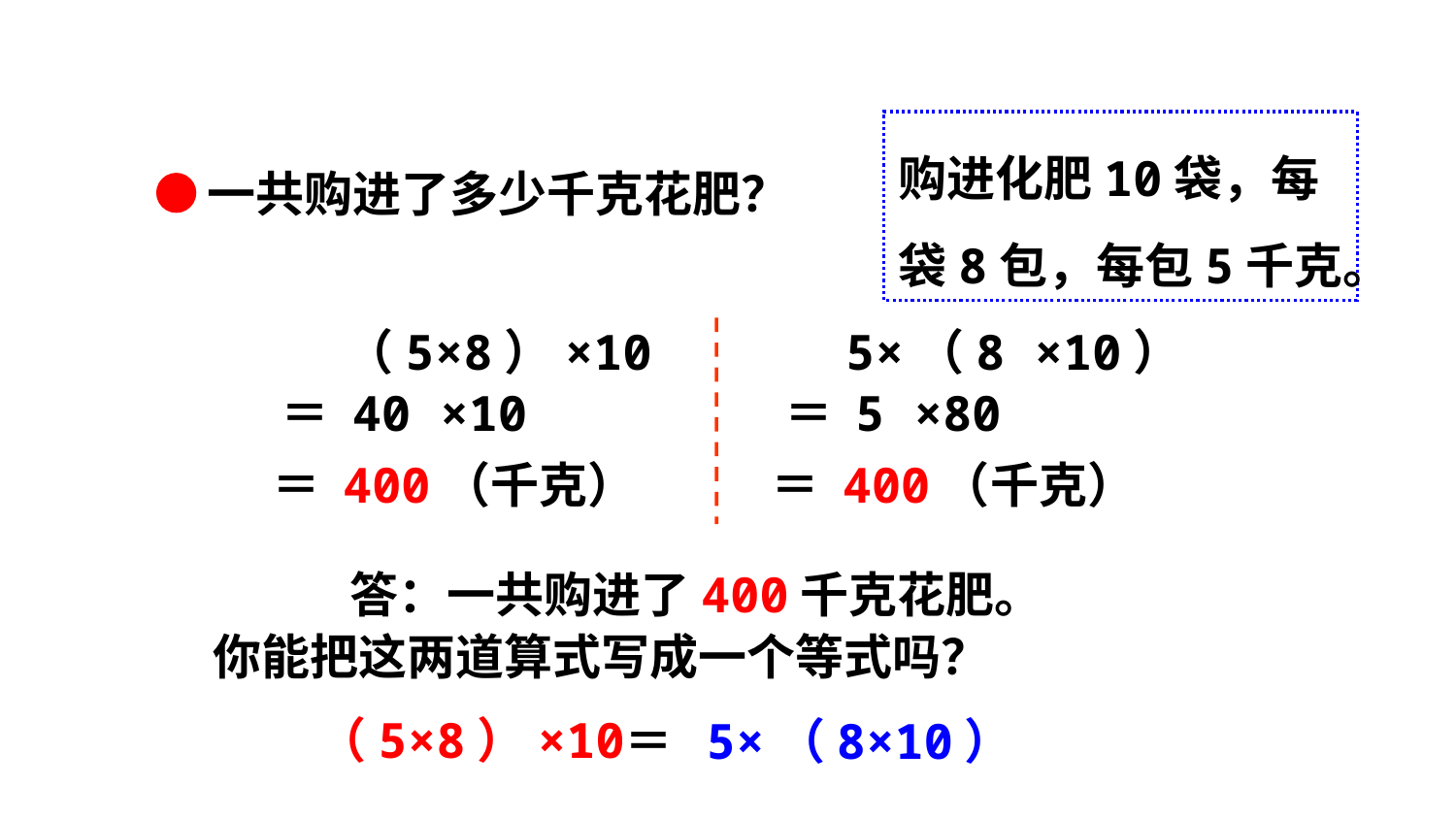

购进化肥10袋，每袋8包，每包5千克。
一共购进了多少千克花肥？

（5×8）×10
5×（8 ×10）

＝ 40 ×10
＝ 5 ×80
＝ 400（千克）
＝ 400（千克）
答：一共购进了400千克花肥。
你能把这两道算式写成一个等式吗？
（5×8）×10
  5×（8×10）
＝